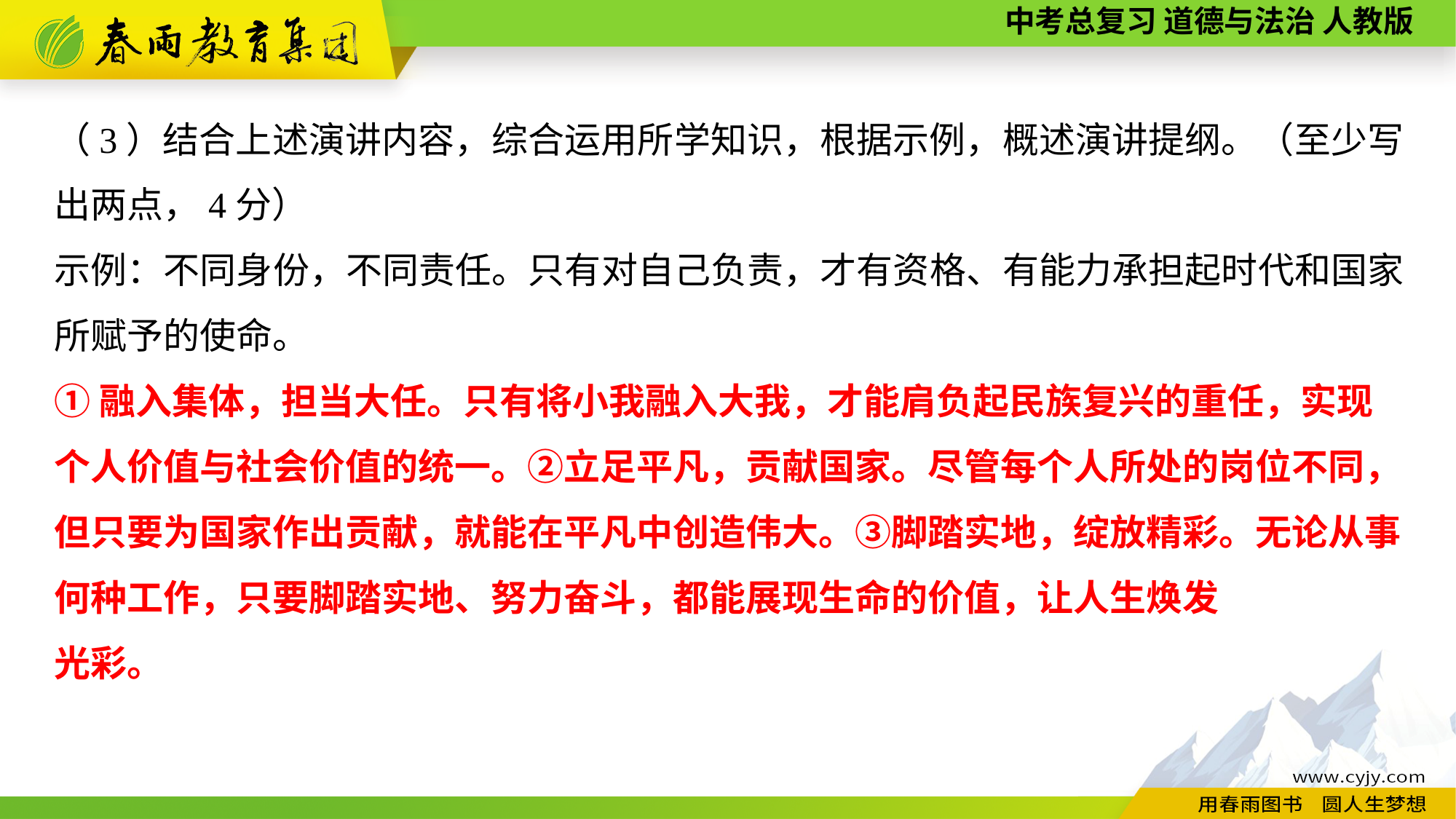

（3）结合上述演讲内容，综合运用所学知识，根据示例，概述演讲提纲。（至少写出两点，4分）
示例：不同身份，不同责任。只有对自己负责，才有资格、有能力承担起时代和国家所赋予的使命。
①融入集体，担当大任。只有将小我融入大我，才能肩负起民族复兴的重任，实现个人价值与社会价值的统一。②立足平凡，贡献国家。尽管每个人所处的岗位不同，但只要为国家作出贡献，就能在平凡中创造伟大。③脚踏实地，绽放精彩。无论从事何种工作，只要脚踏实地、努力奋斗，都能展现生命的价值，让人生焕发
光彩。